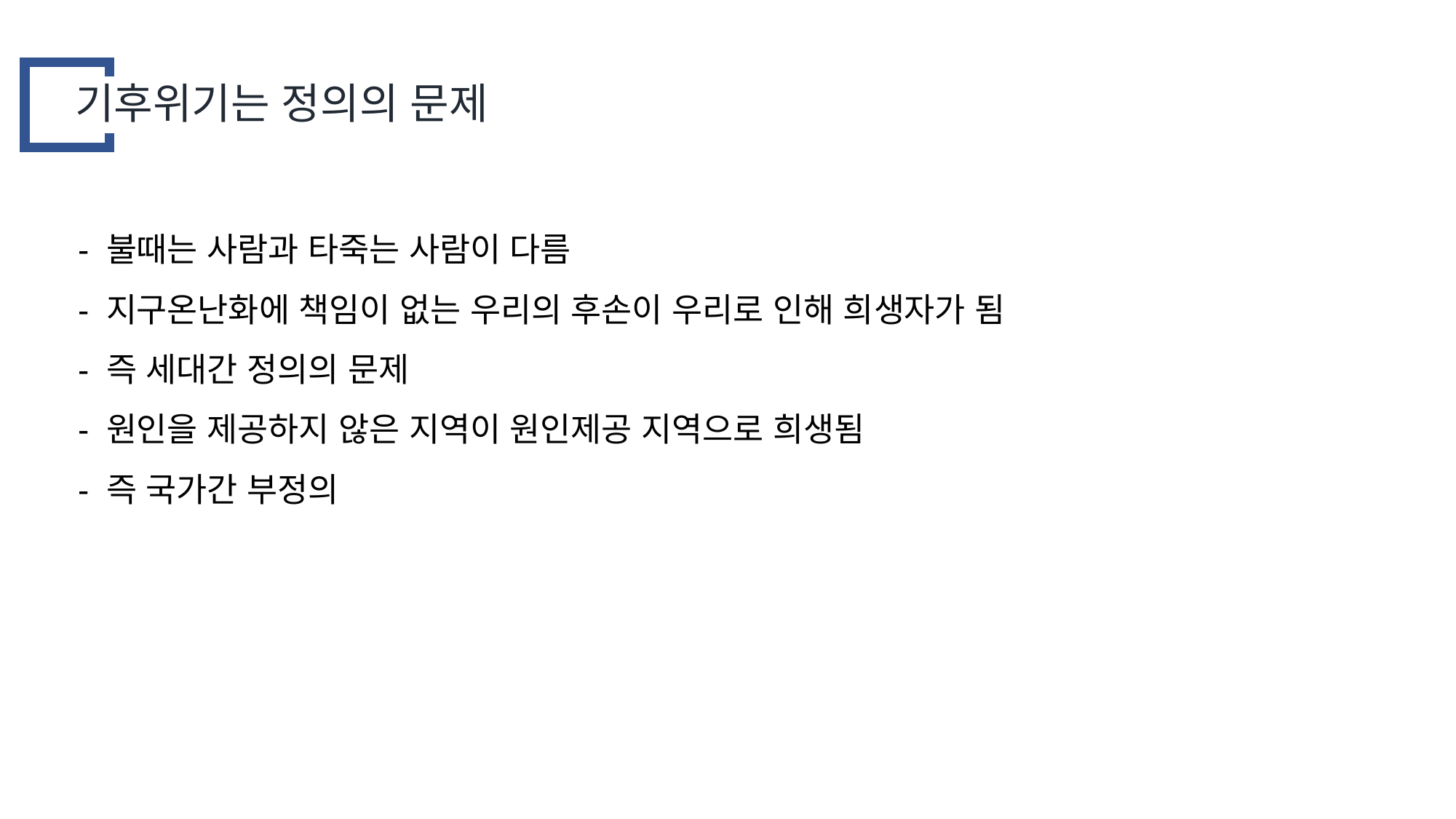

기후위기는 정의의 문제
- 불때는 사람과 타죽는 사람이 다름
- 지구온난화에 책임이 없는 우리의 후손이 우리로 인해 희생자가 됨
- 즉 세대간 정의의 문제
- 원인을 제공하지 않은 지역이 원인제공 지역으로 희생됨
- 즉 국가간 부정의